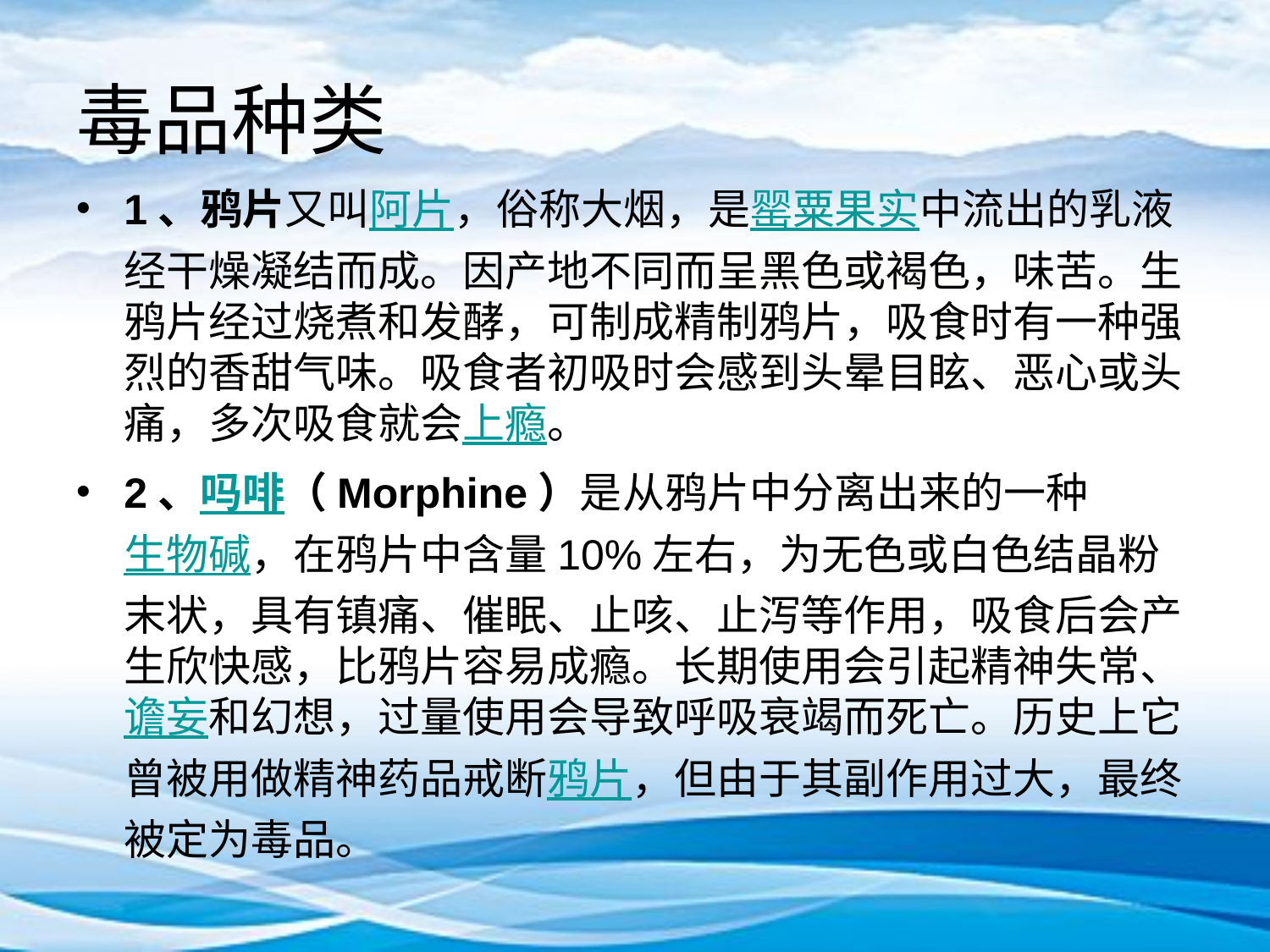

# 毒品种类
1、鸦片又叫阿片，俗称大烟，是罂粟果实中流出的乳液经干燥凝结而成。因产地不同而呈黑色或褐色，味苦。生鸦片经过烧煮和发酵，可制成精制鸦片，吸食时有一种强烈的香甜气味。吸食者初吸时会感到头晕目眩、恶心或头痛，多次吸食就会上瘾。
2、吗啡（Morphine）是从鸦片中分离出来的一种生物碱，在鸦片中含量10%左右，为无色或白色结晶粉末状，具有镇痛、催眠、止咳、止泻等作用，吸食后会产生欣快感，比鸦片容易成瘾。长期使用会引起精神失常、谵妄和幻想，过量使用会导致呼吸衰竭而死亡。历史上它曾被用做精神药品戒断鸦片，但由于其副作用过大，最终被定为毒品。